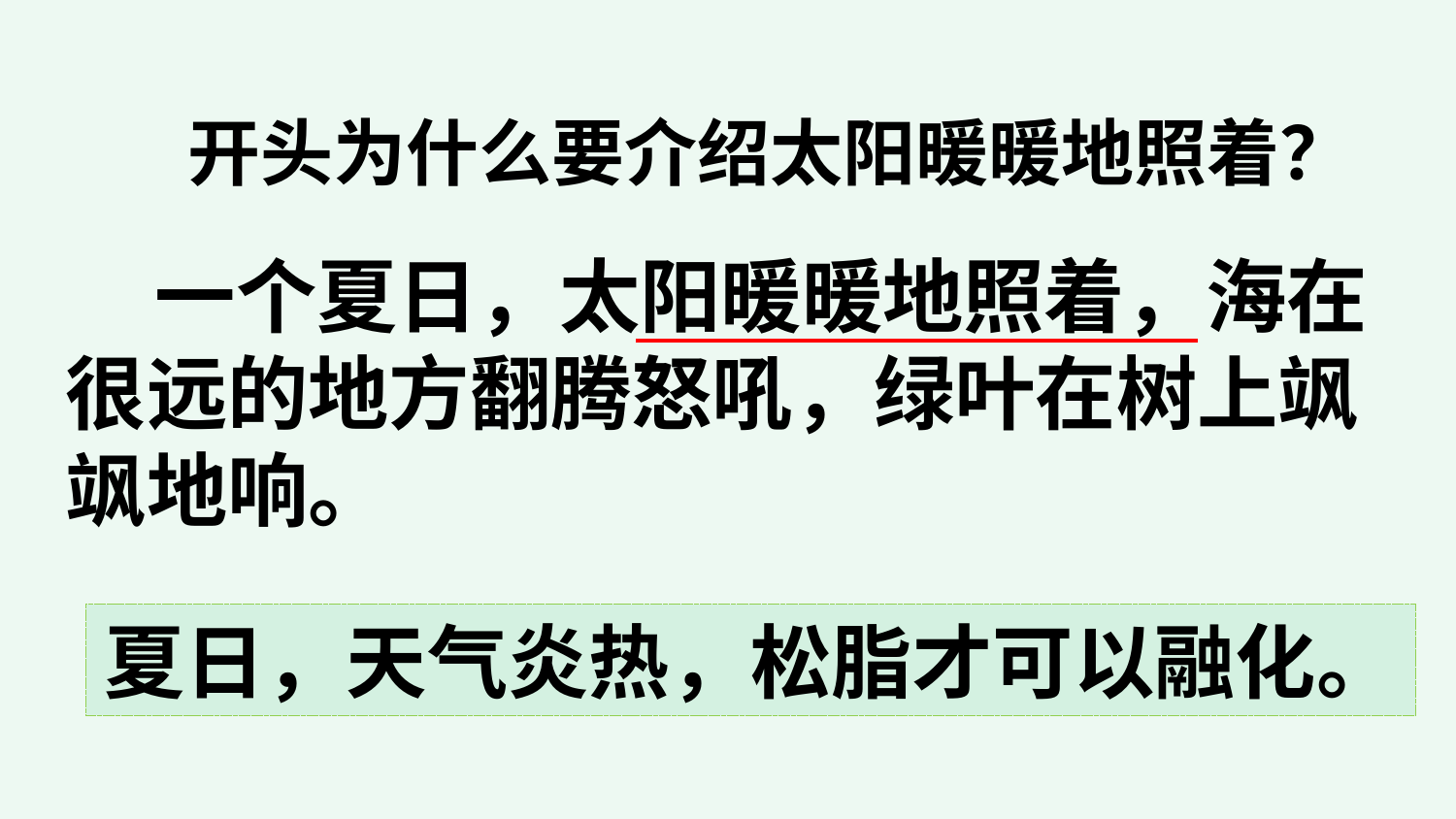

开头为什么要介绍太阳暖暖地照着？
     一个夏日，太阳暖暖地照着，海在很远的地方翻腾怒吼，绿叶在树上飒飒地响。
夏日，天气炎热，松脂才可以融化。